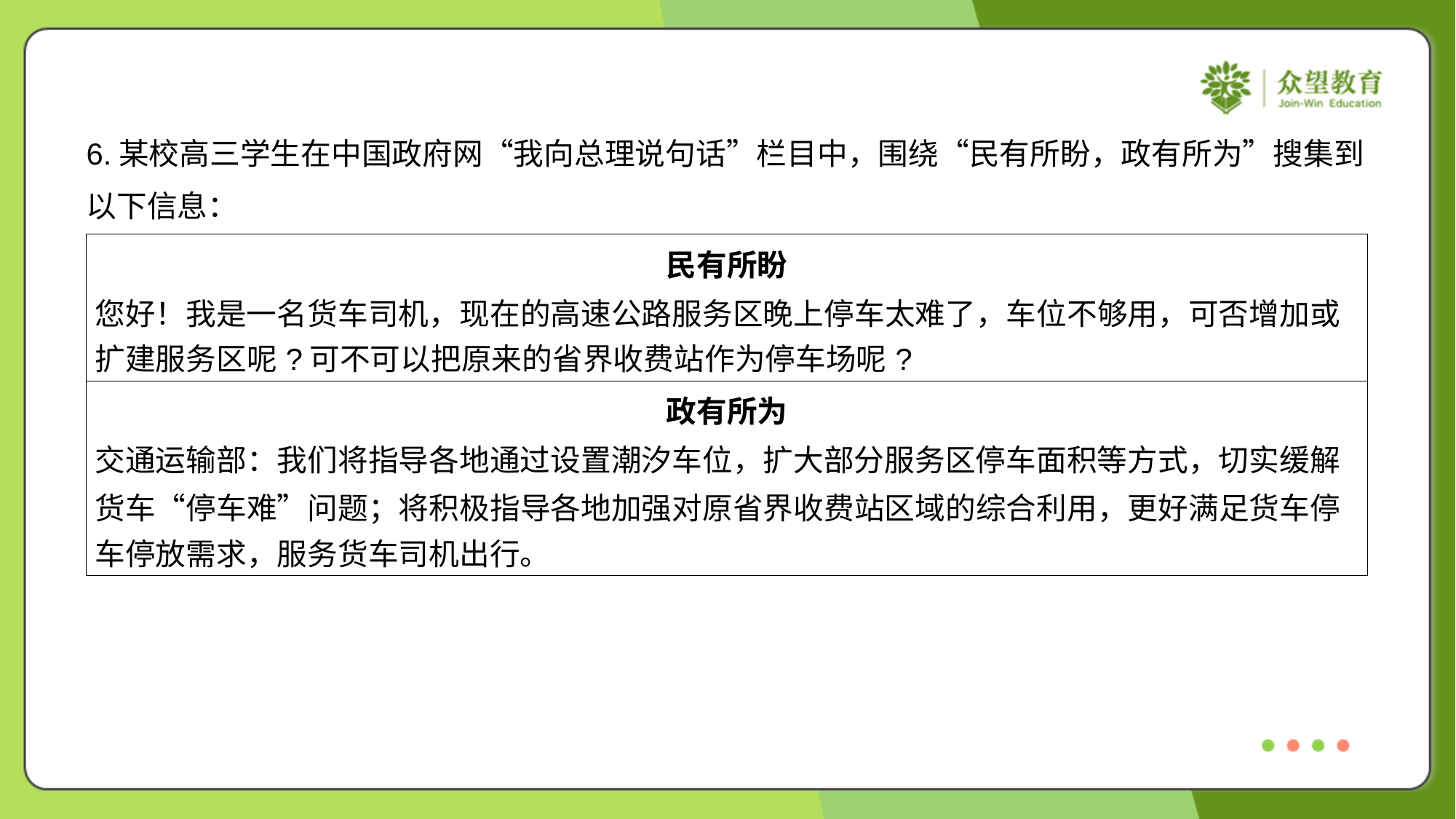

6.某校高三学生在中国政府网“我向总理说句话”栏目中，围绕“民有所盼，政有所为”搜集到
以下信息：
| 民有所盼 您好！我是一名货车司机，现在的高速公路服务区晚上停车太难了，车位不够用，可否增加或 扩建服务区呢?可不可以把原来的省界收费站作为停车场呢? |
| --- |
| 政有所为 交通运输部：我们将指导各地通过设置潮汐车位，扩大部分服务区停车面积等方式，切实缓解 货车“停车难”问题；将积极指导各地加强对原省界收费站区域的综合利用，更好满足货车停 车停放需求，服务货车司机出行。 |